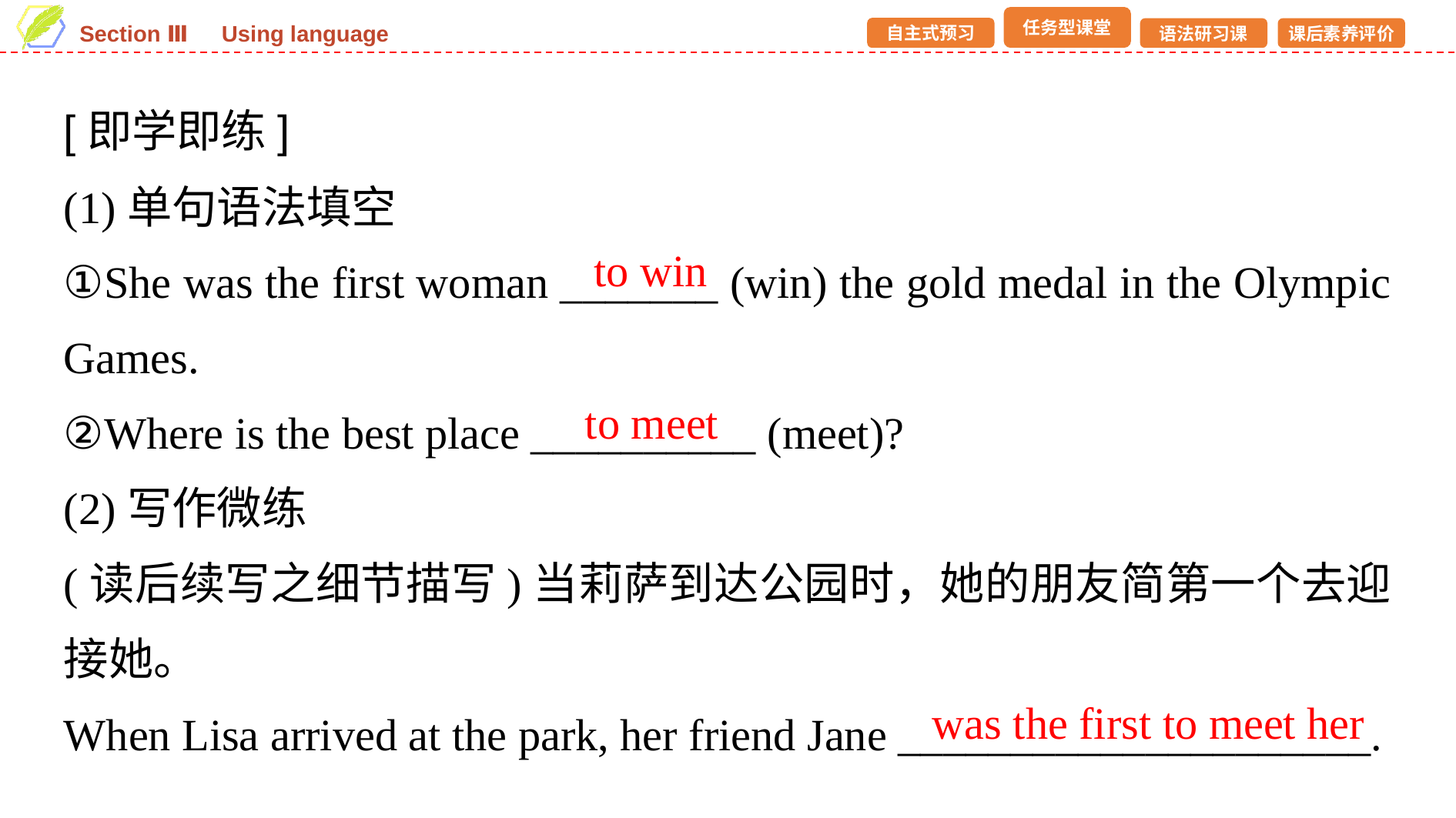

[即学即练]
(1)单句语法填空
①She was the first woman _______ (win) the gold medal in the Olympic Games.
②Where is the best place __________ (meet)?
(2)写作微练
(读后续写之细节描写)当莉萨到达公园时，她的朋友简第一个去迎接她。
When Lisa arrived at the park, her friend Jane _____________________.
to win
to meet
was the first to meet her